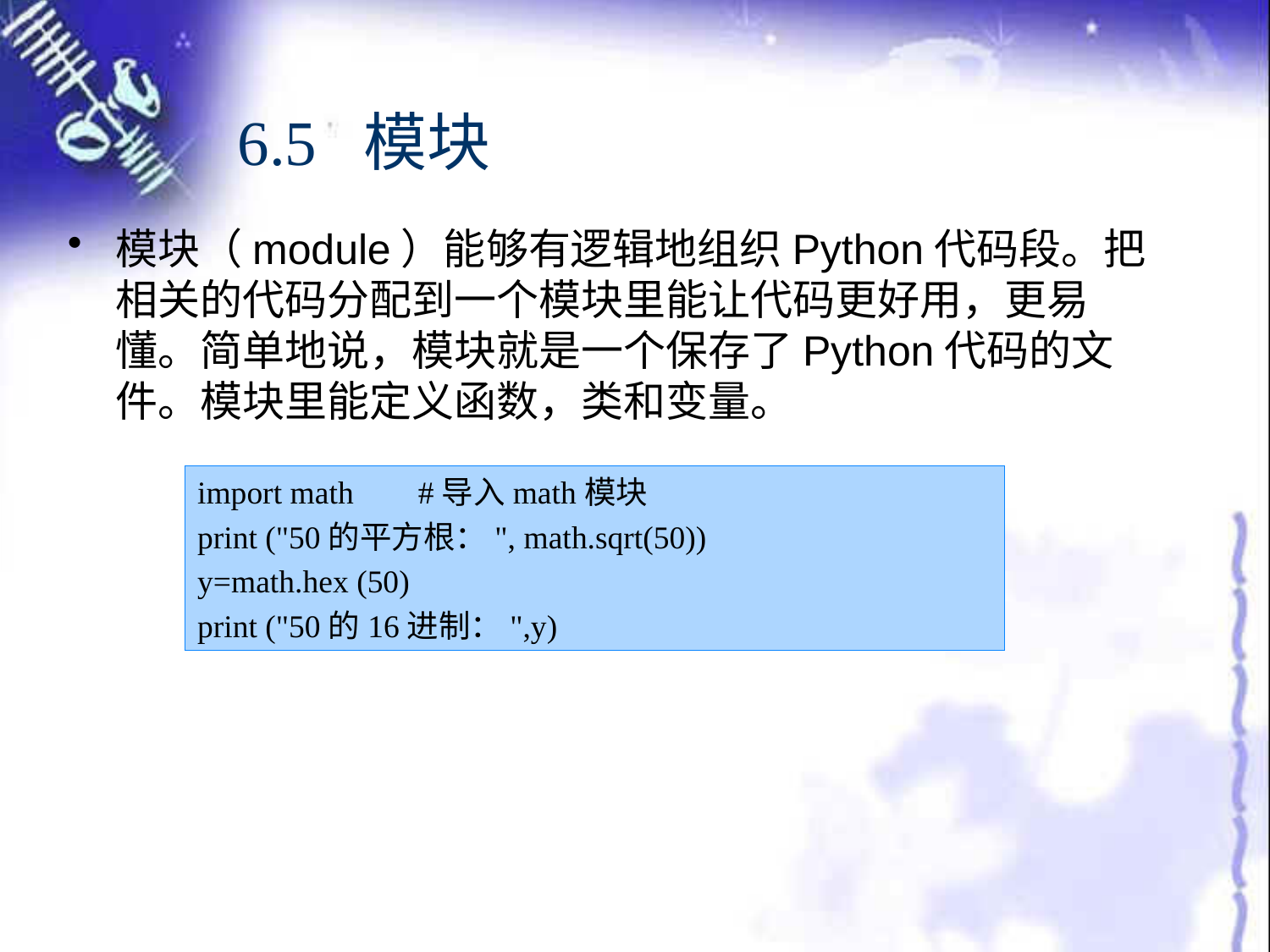

# 6.5  模块
模块（module）能够有逻辑地组织Python代码段。把相关的代码分配到一个模块里能让代码更好用，更易懂。简单地说，模块就是一个保存了Python代码的文件。模块里能定义函数，类和变量。
import math        #导入math模块
print ("50的平方根：", math.sqrt(50))
y=math.hex (50)
print ("50的16进制：",y)